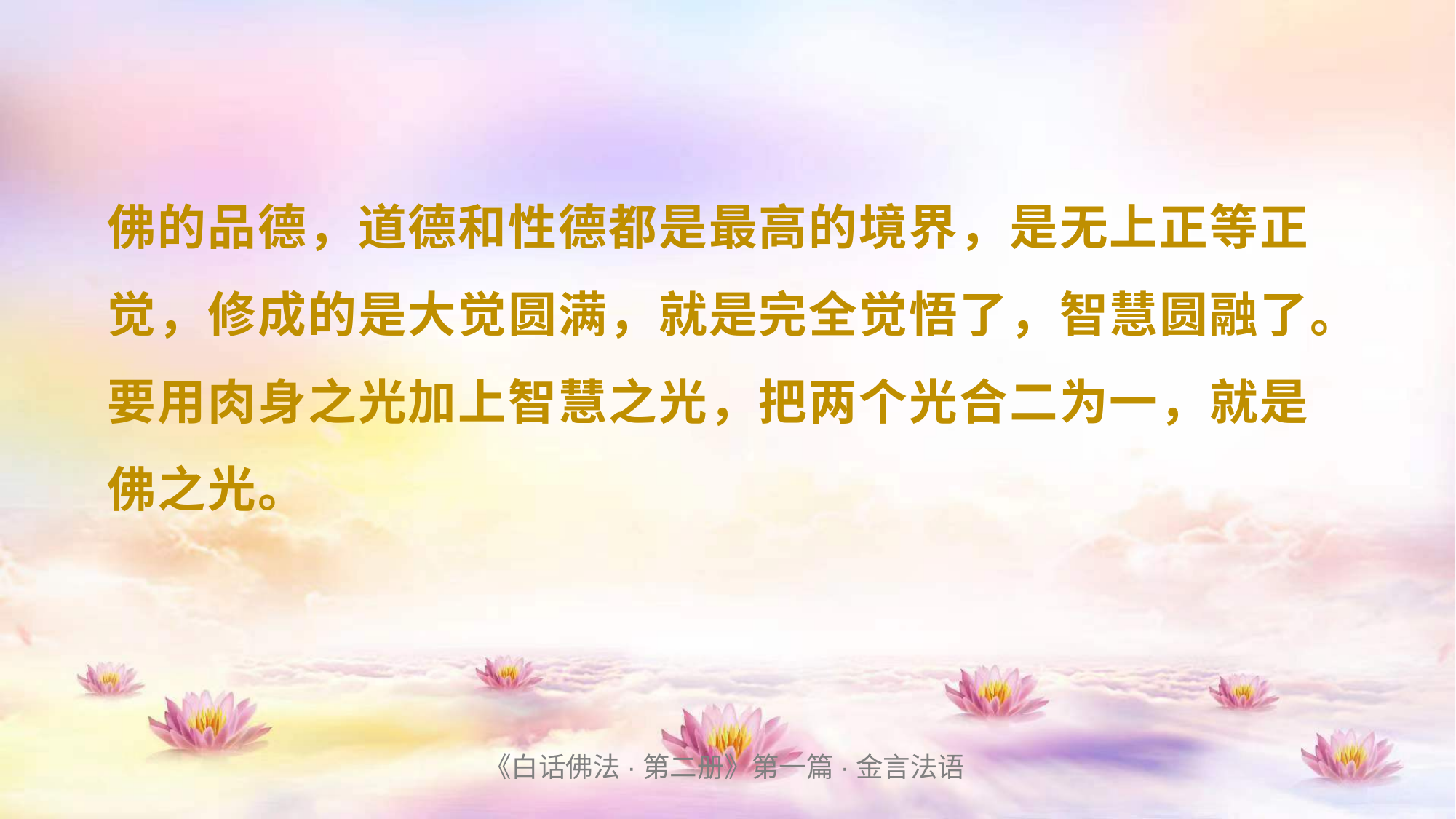

佛的品德，道德和性德都是最高的境界，是无上正等正觉，修成的是大觉圆满，就是完全觉悟了，智慧圆融了。要用肉身之光加上智慧之光，把两个光合二为一，就是佛之光。
《白话佛法·第二册》第一篇·金言法语